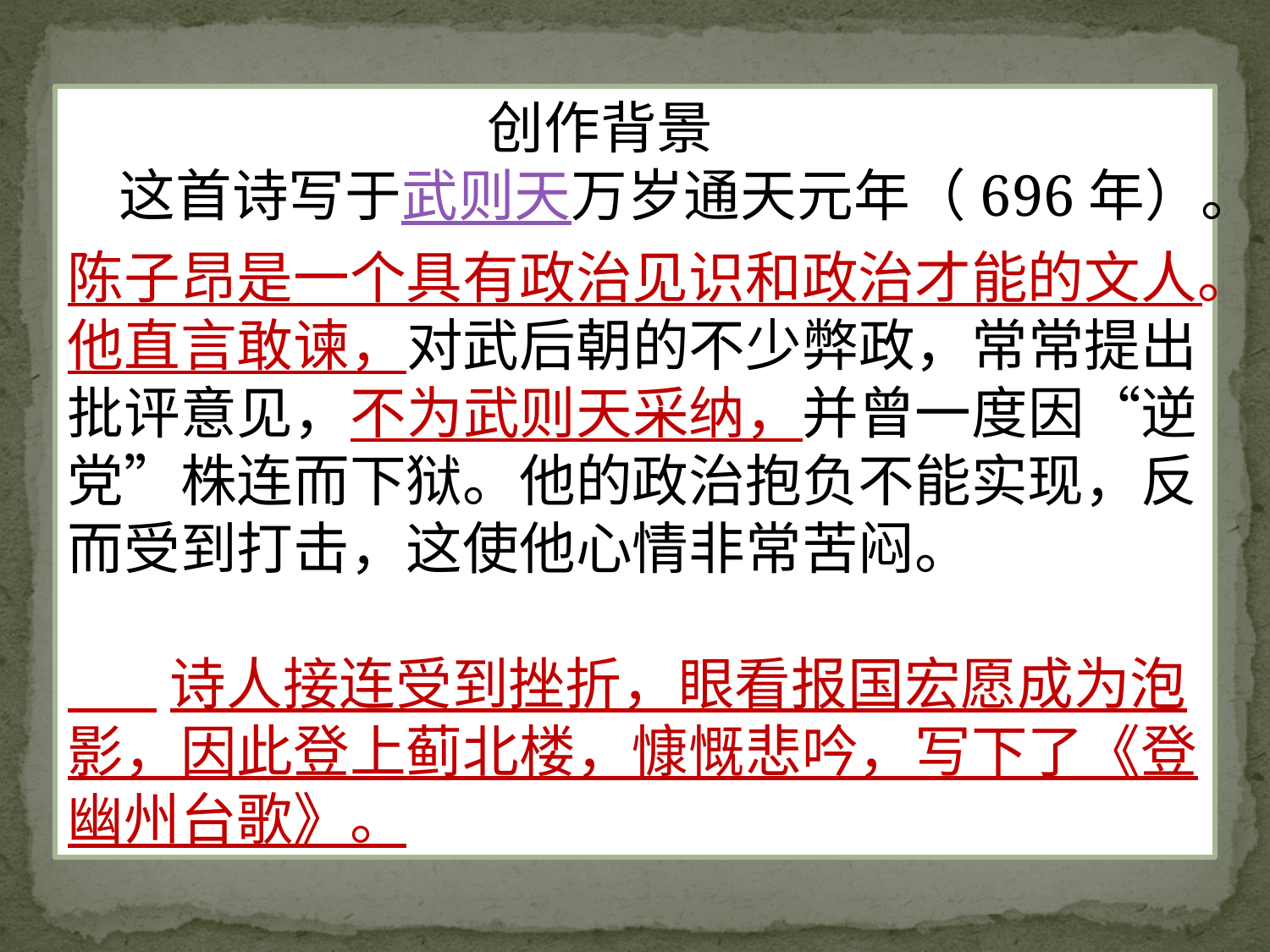

创作背景
   这首诗写于武则天万岁通天元年（696年）。陈子昂是一个具有政治见识和政治才能的文人。他直言敢谏，对武后朝的不少弊政，常常提出批评意见，不为武则天采纳，并曾一度因“逆党”株连而下狱。他的政治抱负不能实现，反而受到打击，这使他心情非常苦闷。

       诗人接连受到挫折，眼看报国宏愿成为泡影，因此登上蓟北楼，慷慨悲吟，写下了《登幽州台歌》。